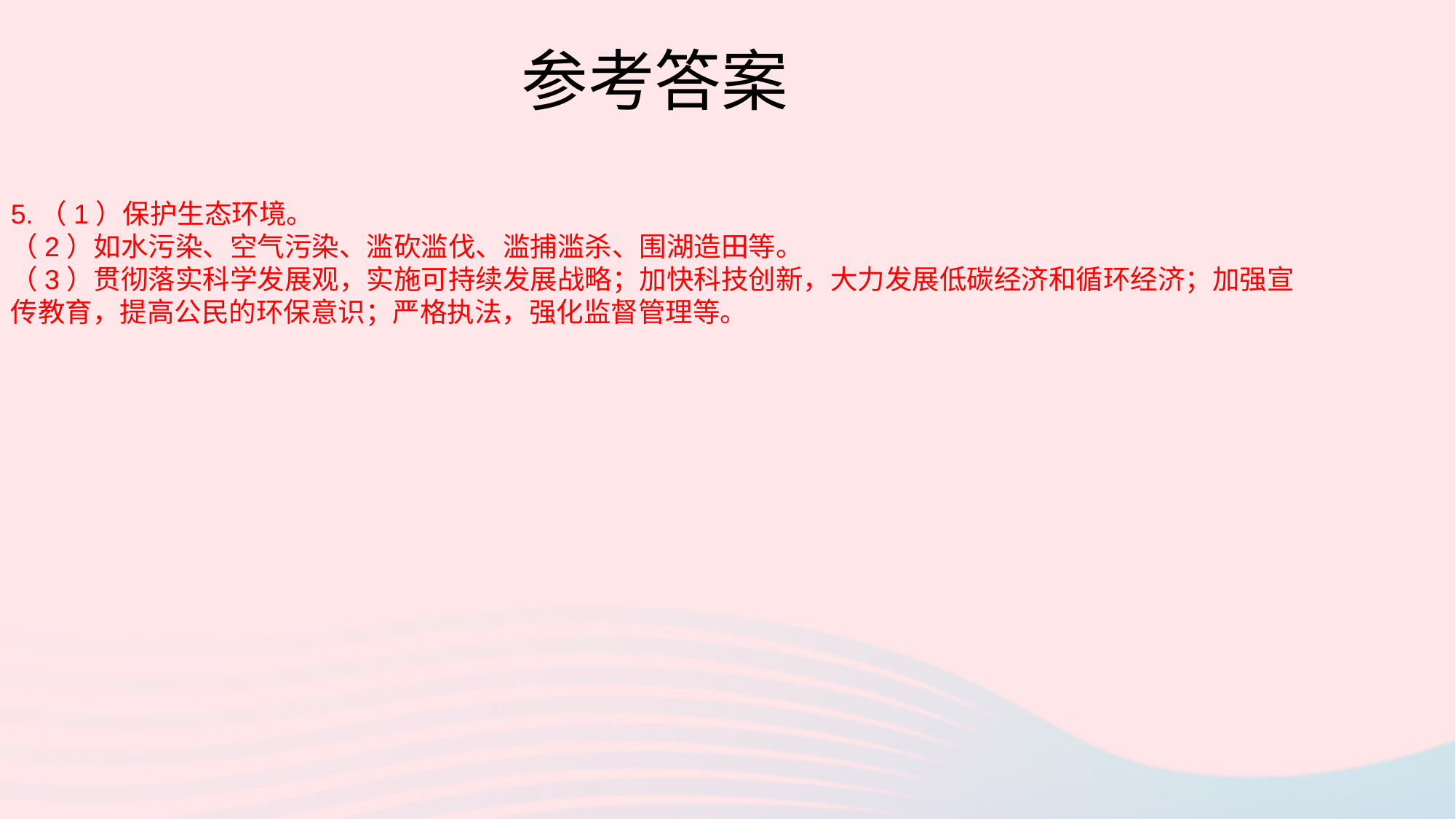

参考答案
5.（1）保护生态环境。
（2）如水污染、空气污染、滥砍滥伐、滥捕滥杀、围湖造田等。
（3）贯彻落实科学发展观，实施可持续发展战略；加快科技创新，大力发展低碳经济和循环经济；加强宣传教育，提高公民的环保意识；严格执法，强化监督管理等。